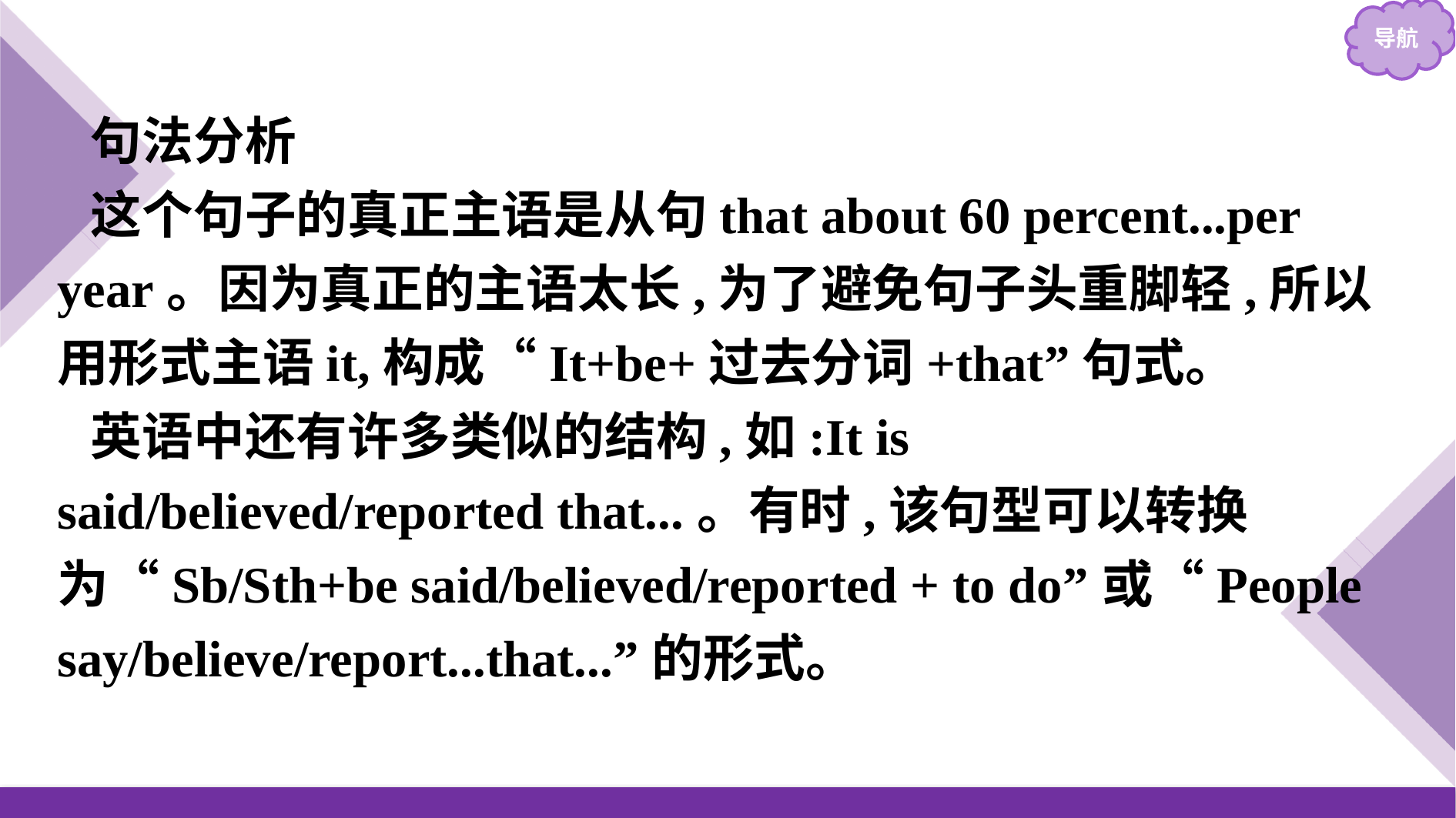

句法分析
这个句子的真正主语是从句that about 60 percent...per year。因为真正的主语太长,为了避免句子头重脚轻,所以用形式主语it,构成“It+be+过去分词+that”句式。
英语中还有许多类似的结构,如:It is said/believed/reported that...。有时,该句型可以转换为“Sb/Sth+be said/believed/reported + to do”或“People say/believe/report...that...”的形式。